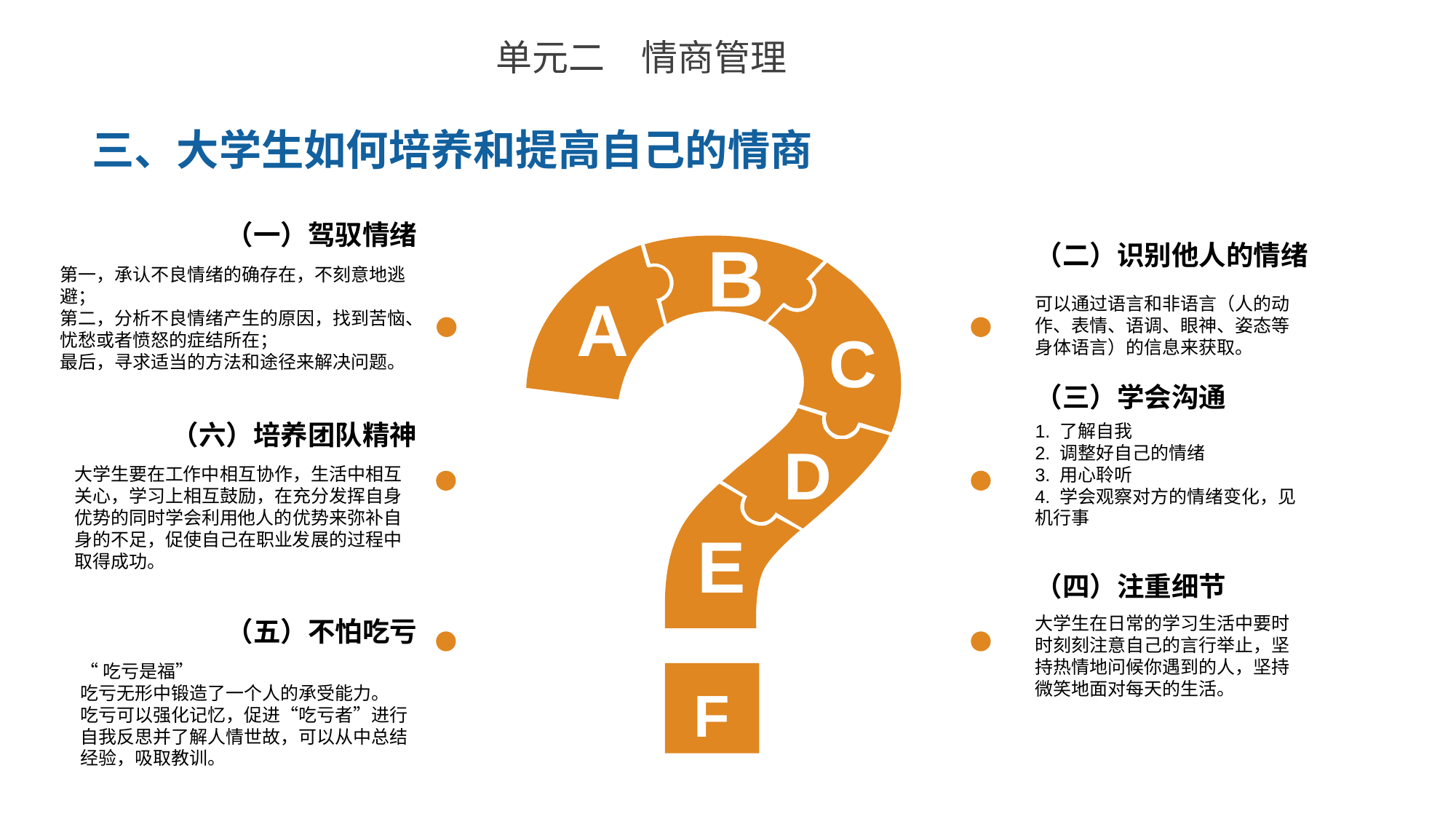

单元二　情商管理
三、大学生如何培养和提高自己的情商
（一）驾驭情绪
第一，承认不良情绪的确存在，不刻意地逃避；
第二，分析不良情绪产生的原因，找到苦恼、忧愁或者愤怒的症结所在；
最后，寻求适当的方法和途径来解决问题。
（二）识别他人的情绪
可以通过语言和非语言（人的动作、表情、语调、眼神、姿态等身体语言）的信息来获取。
B

A
C

（三）学会沟通
1. 了解自我
2. 调整好自己的情绪
3. 用心聆听
4. 学会观察对方的情绪变化，见机行事

（六）培养团队精神
大学生要在工作中相互协作，生活中相互关心，学习上相互鼓励，在充分发挥自身优势的同时学会利用他人的优势来弥补自身的不足，促使自己在职业发展的过程中取得成功。
D

E
（四）注重细节
大学生在日常的学习生活中要时时刻刻注意自己的言行举止，坚持热情地问候你遇到的人，坚持微笑地面对每天的生活。
（五）不怕吃亏
“吃亏是福”
吃亏无形中锻造了一个人的承受能力。
吃亏可以强化记忆，促进“吃亏者”进行自我反思并了解人情世故，可以从中总结经验，吸取教训。

F